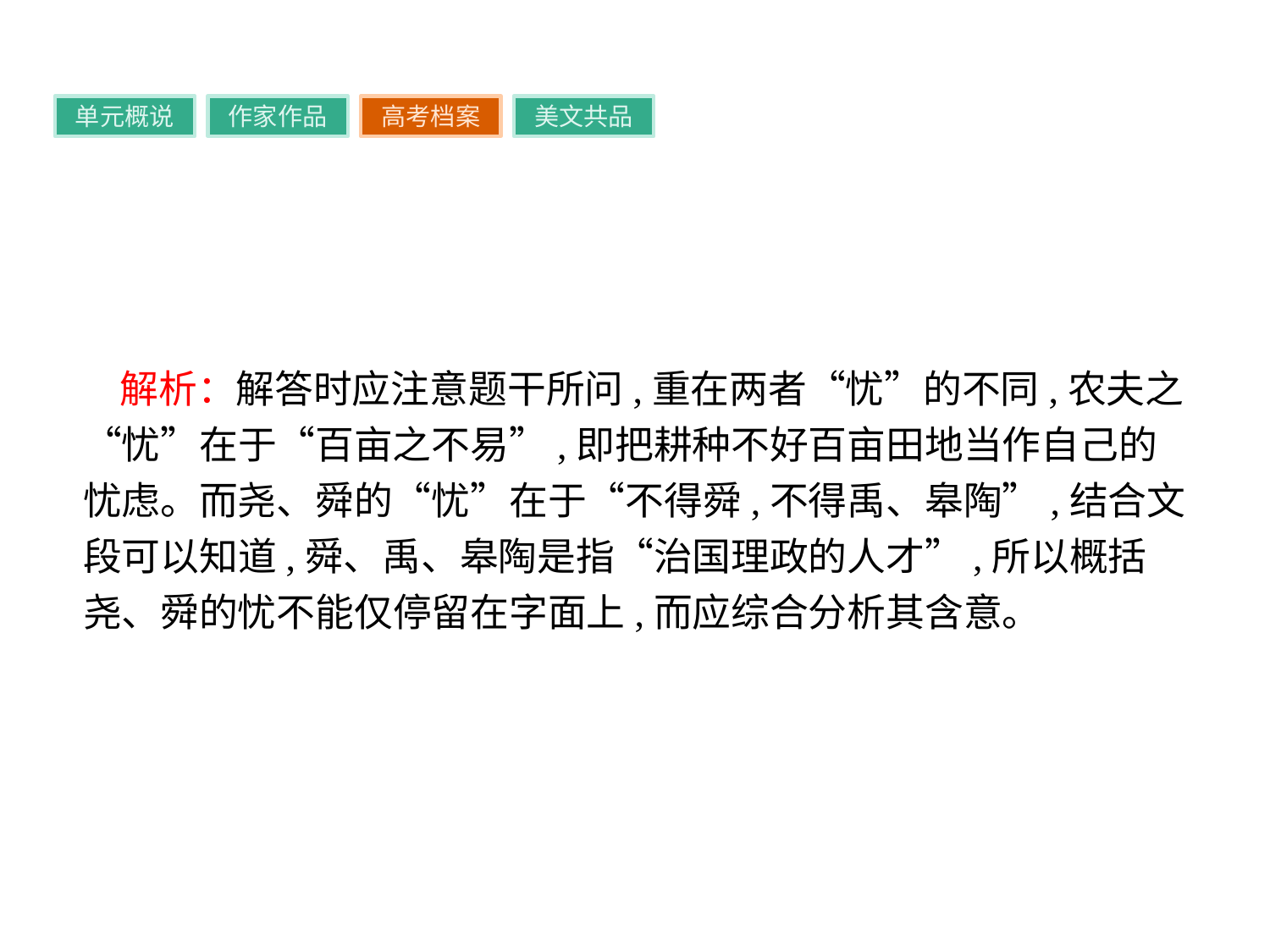

单元概说
作家作品
高考档案
美文共品
解析：解答时应注意题干所问,重在两者“忧”的不同,农夫之“忧”在于“百亩之不易”,即把耕种不好百亩田地当作自己的忧虑。而尧、舜的“忧”在于“不得舜,不得禹、皋陶”,结合文段可以知道,舜、禹、皋陶是指“治国理政的人才”,所以概括尧、舜的忧不能仅停留在字面上,而应综合分析其含意。